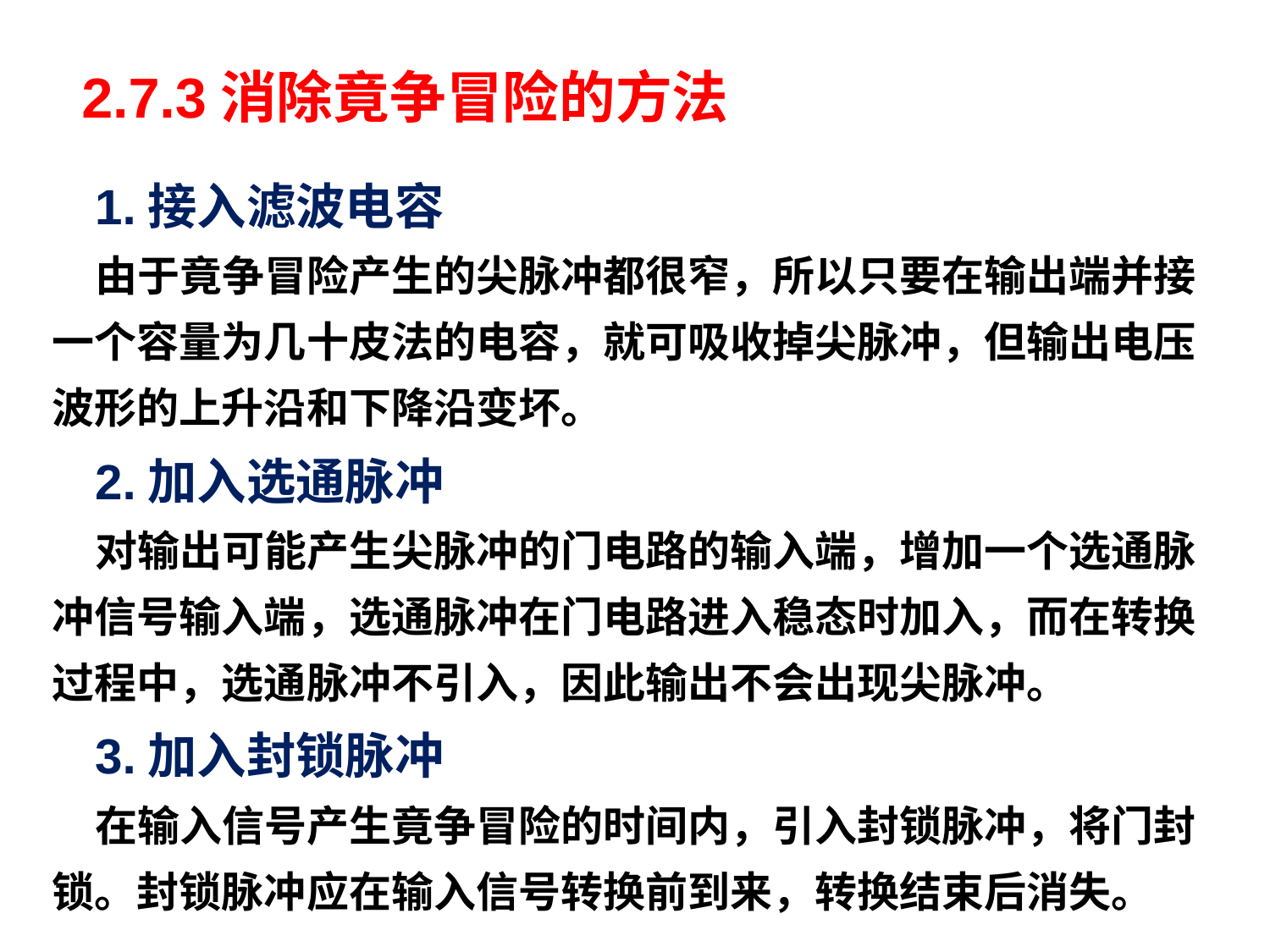

# 2.7.3消除竟争冒险的方法
1.接入滤波电容
由于竟争冒险产生的尖脉冲都很窄，所以只要在输出端并接一个容量为几十皮法的电容，就可吸收掉尖脉冲，但输出电压波形的上升沿和下降沿变坏。
2.加入选通脉冲
对输出可能产生尖脉冲的门电路的输入端，增加一个选通脉冲信号输入端，选通脉冲在门电路进入稳态时加入，而在转换过程中，选通脉冲不引入，因此输出不会出现尖脉冲。
3.加入封锁脉冲
在输入信号产生竟争冒险的时间内，引入封锁脉冲，将门封锁。封锁脉冲应在输入信号转换前到来，转换结束后消失。